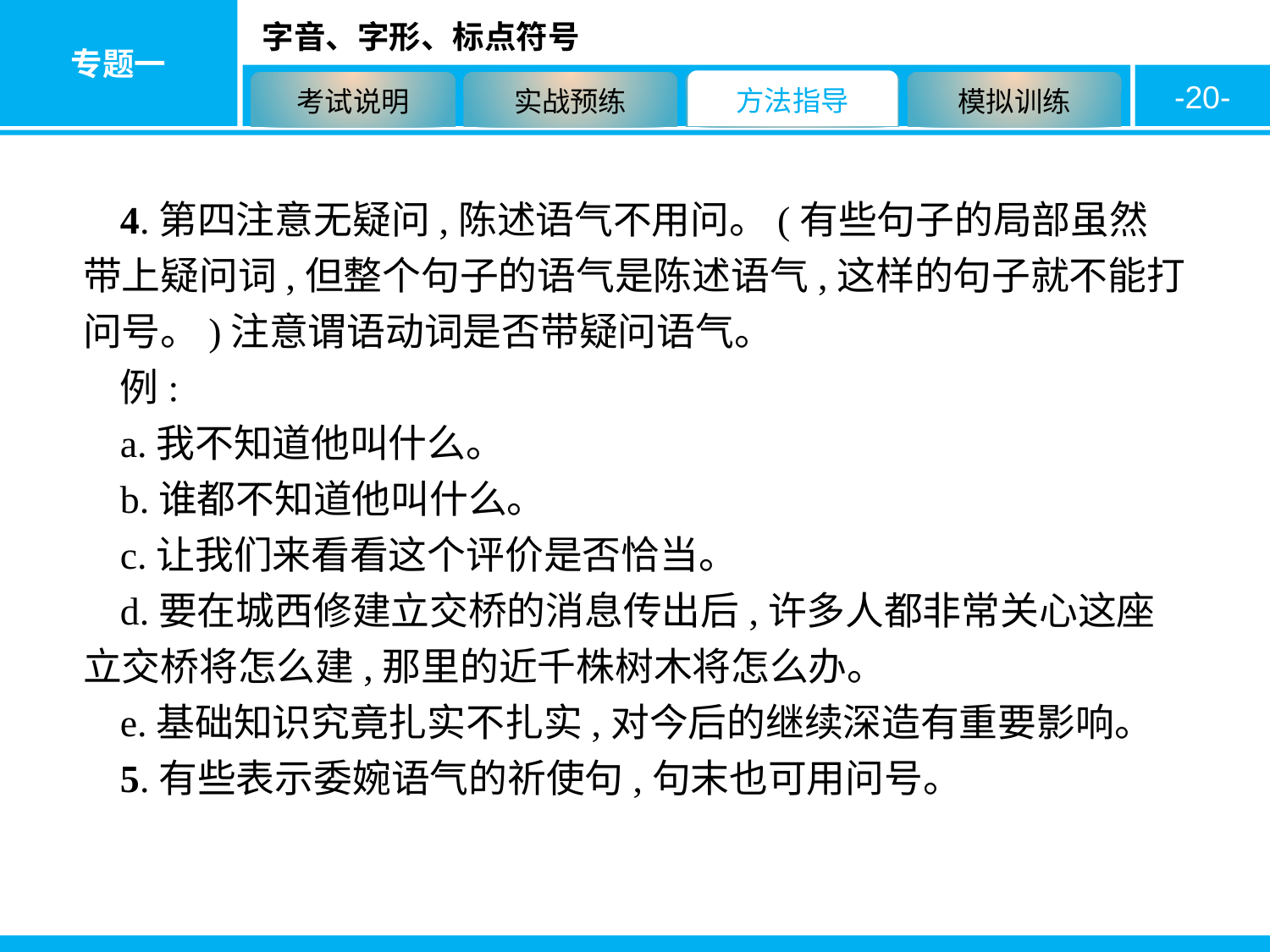

-20-
4.第四注意无疑问,陈述语气不用问。(有些句子的局部虽然带上疑问词,但整个句子的语气是陈述语气,这样的句子就不能打问号。)注意谓语动词是否带疑问语气。
例:
a.我不知道他叫什么。
b.谁都不知道他叫什么。
c.让我们来看看这个评价是否恰当。
d.要在城西修建立交桥的消息传出后,许多人都非常关心这座立交桥将怎么建,那里的近千株树木将怎么办。
e.基础知识究竟扎实不扎实,对今后的继续深造有重要影响。
5.有些表示委婉语气的祈使句,句末也可用问号。